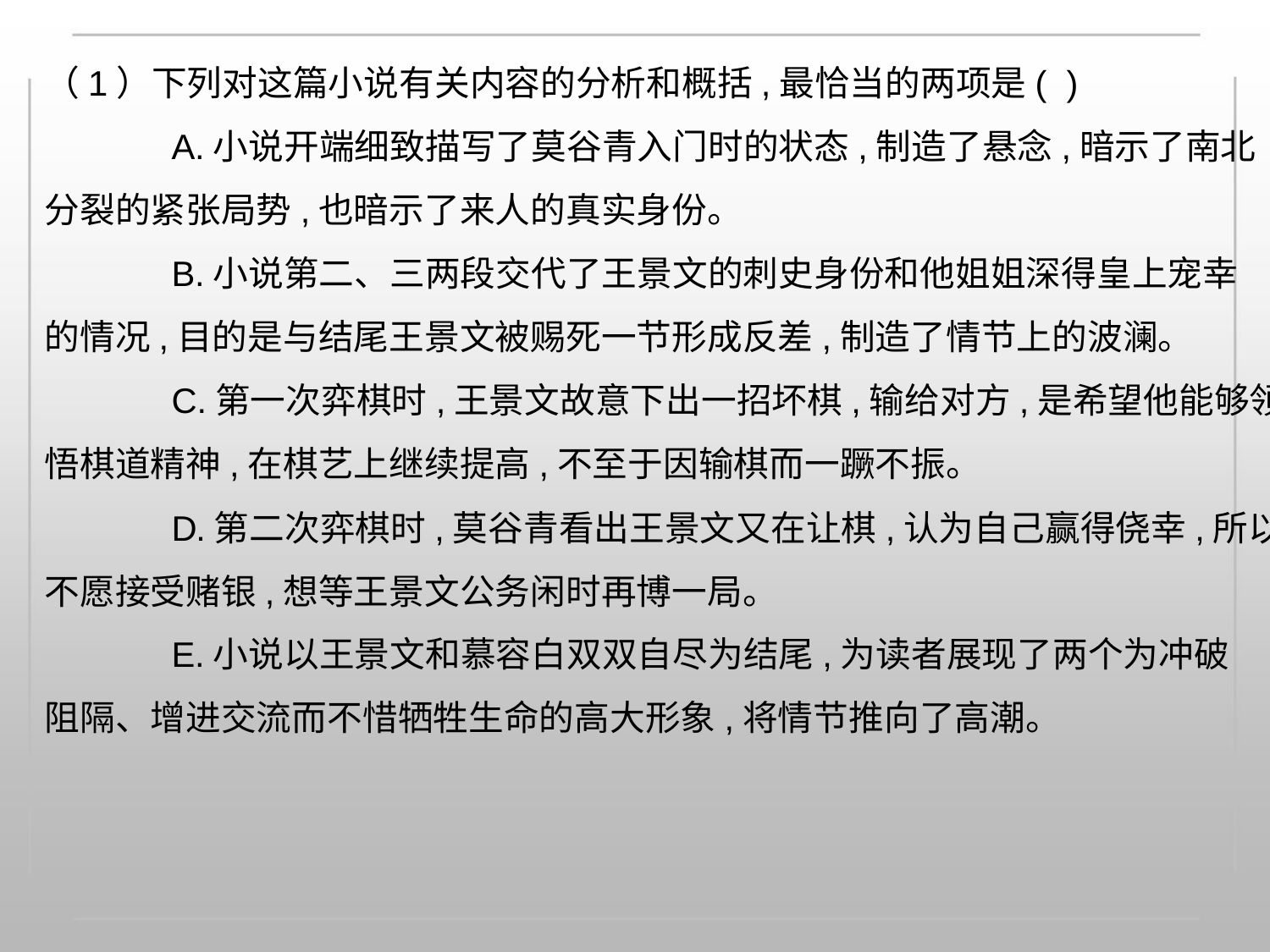

（1）下列对这篇小说有关内容的分析和概括,最恰当的两项是( )
A.小说开端细致描写了莫谷青入门时的状态,制造了悬念,暗示了南北
分裂的紧张局势,也暗示了来人的真实身份。
B.小说第二、三两段交代了王景文的刺史身份和他姐姐深得皇上宠幸
的情况,目的是与结尾王景文被赐死一节形成反差,制造了情节上的波澜。
C.第一次弈棋时,王景文故意下出一招坏棋,输给对方,是希望他能够领
悟棋道精神,在棋艺上继续提高,不至于因输棋而一蹶不振。
D.第二次弈棋时,莫谷青看出王景文又在让棋,认为自己赢得侥幸,所以
不愿接受赌银,想等王景文公务闲时再博一局。
E.小说以王景文和慕容白双双自尽为结尾,为读者展现了两个为冲破
阻隔、增进交流而不惜牺牲生命的高大形象,将情节推向了高潮。